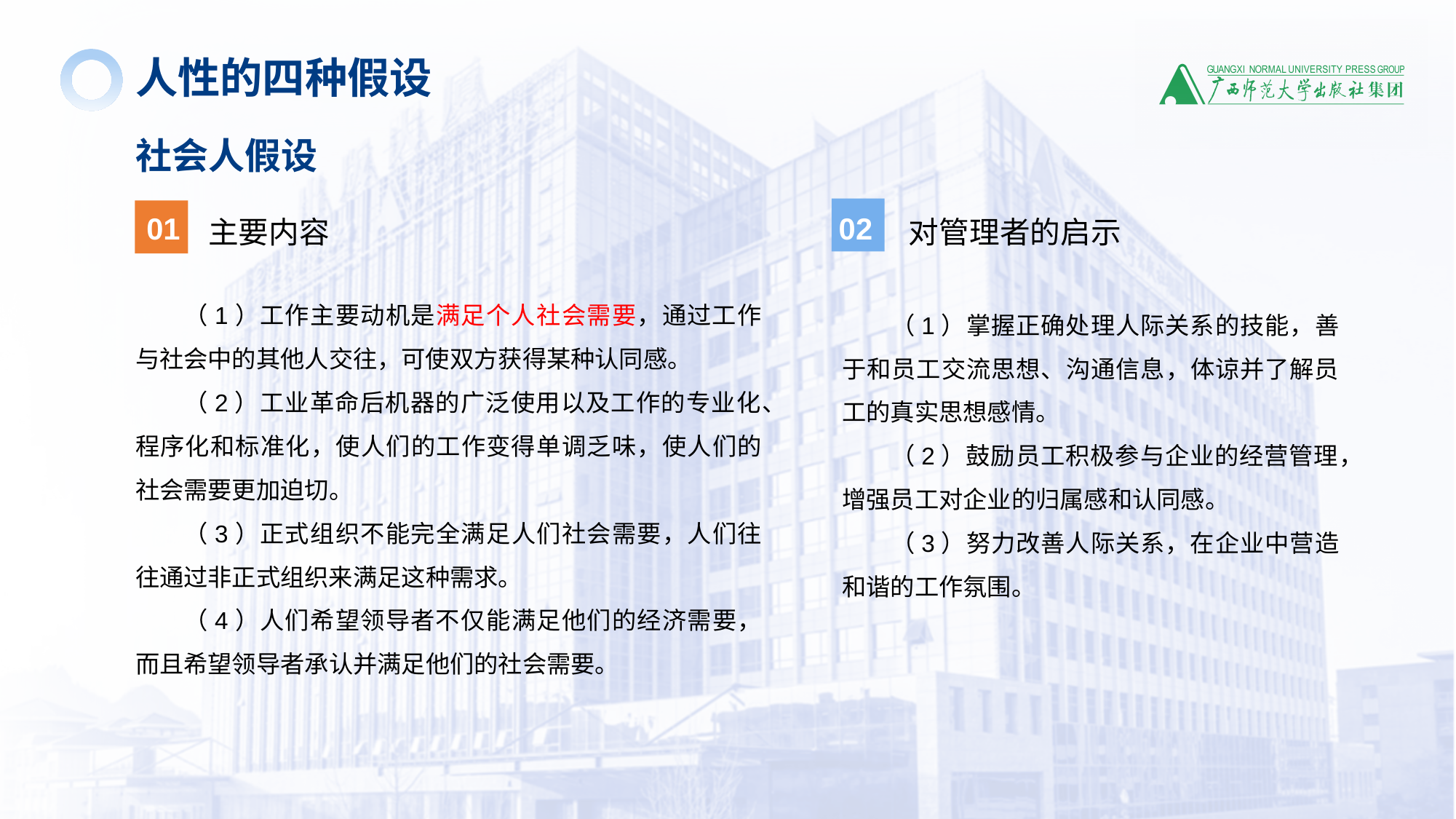

人性的四种假设

社会人假设

01
02
主要内容
对管理者的启示
（1）工作主要动机是满足个人社会需要，通过工作与社会中的其他人交往，可使双方获得某种认同感。
（2）工业革命后机器的广泛使用以及工作的专业化、程序化和标准化，使人们的工作变得单调乏味，使人们的社会需要更加迫切。
（3）正式组织不能完全满足人们社会需要，人们往往通过非正式组织来满足这种需求。
（4）人们希望领导者不仅能满足他们的经济需要，而且希望领导者承认并满足他们的社会需要。
（1）掌握正确处理人际关系的技能，善于和员工交流思想、沟通信息，体谅并了解员工的真实思想感情。
（2）鼓励员工积极参与企业的经营管理，增强员工对企业的归属感和认同感。
（3）努力改善人际关系，在企业中营造和谐的工作氛围。